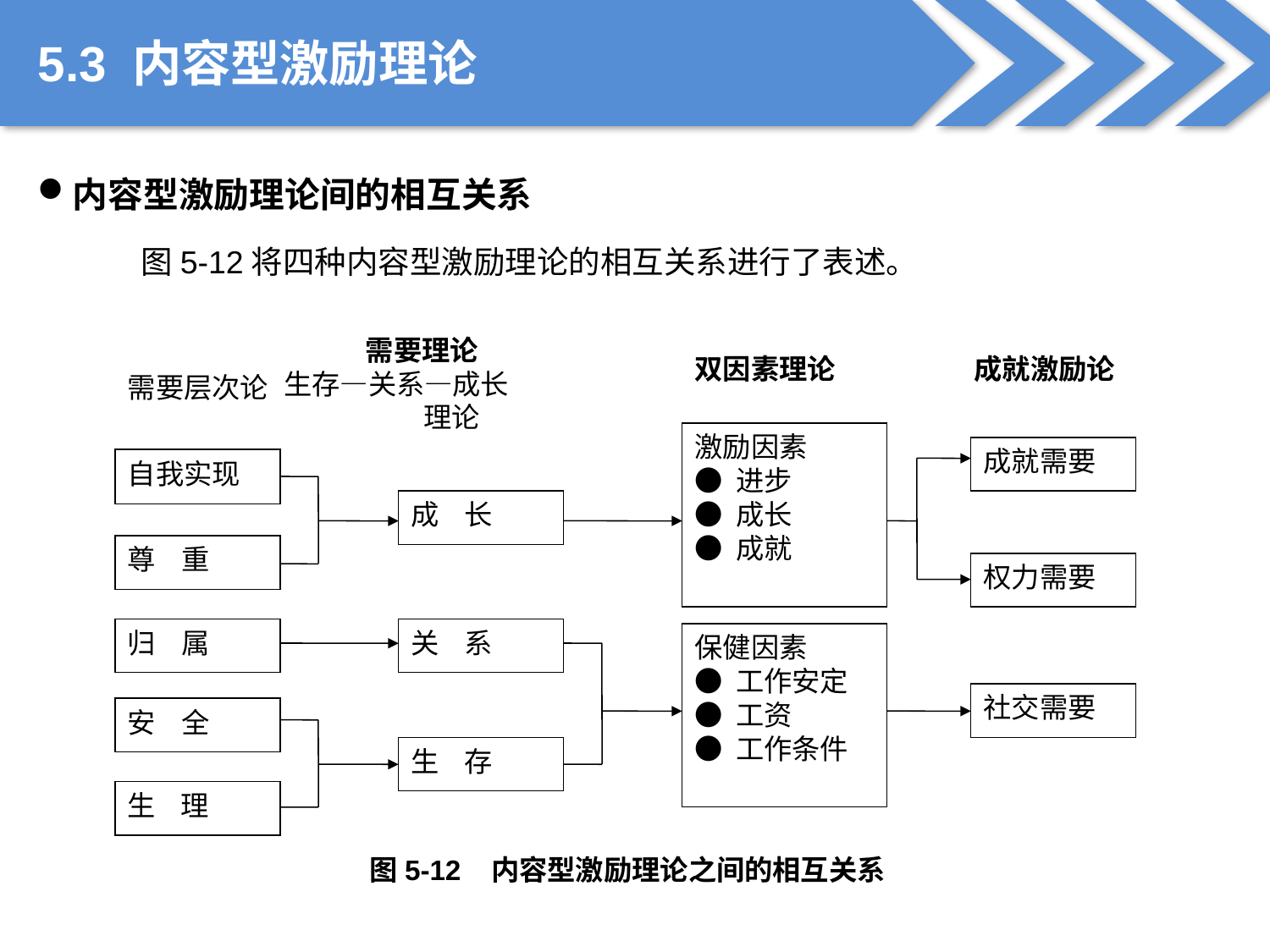

5.3 内容型激励理论
内容型激励理论间的相互关系
图5-12将四种内容型激励理论的相互关系进行了表述。
需要理论
生存—关系—成长
                     理论
双因素理论
成就激励论
需要层次论
激励因素
● 进步
● 成长
● 成就
成就需要
自我实现

成    长

尊    重
权力需要

归    属
关    系
保健因素
● 工作安定
● 工资
● 工作条件

社交需要
安    全

生    存

生    理
图5-12   内容型激励理论之间的相互关系